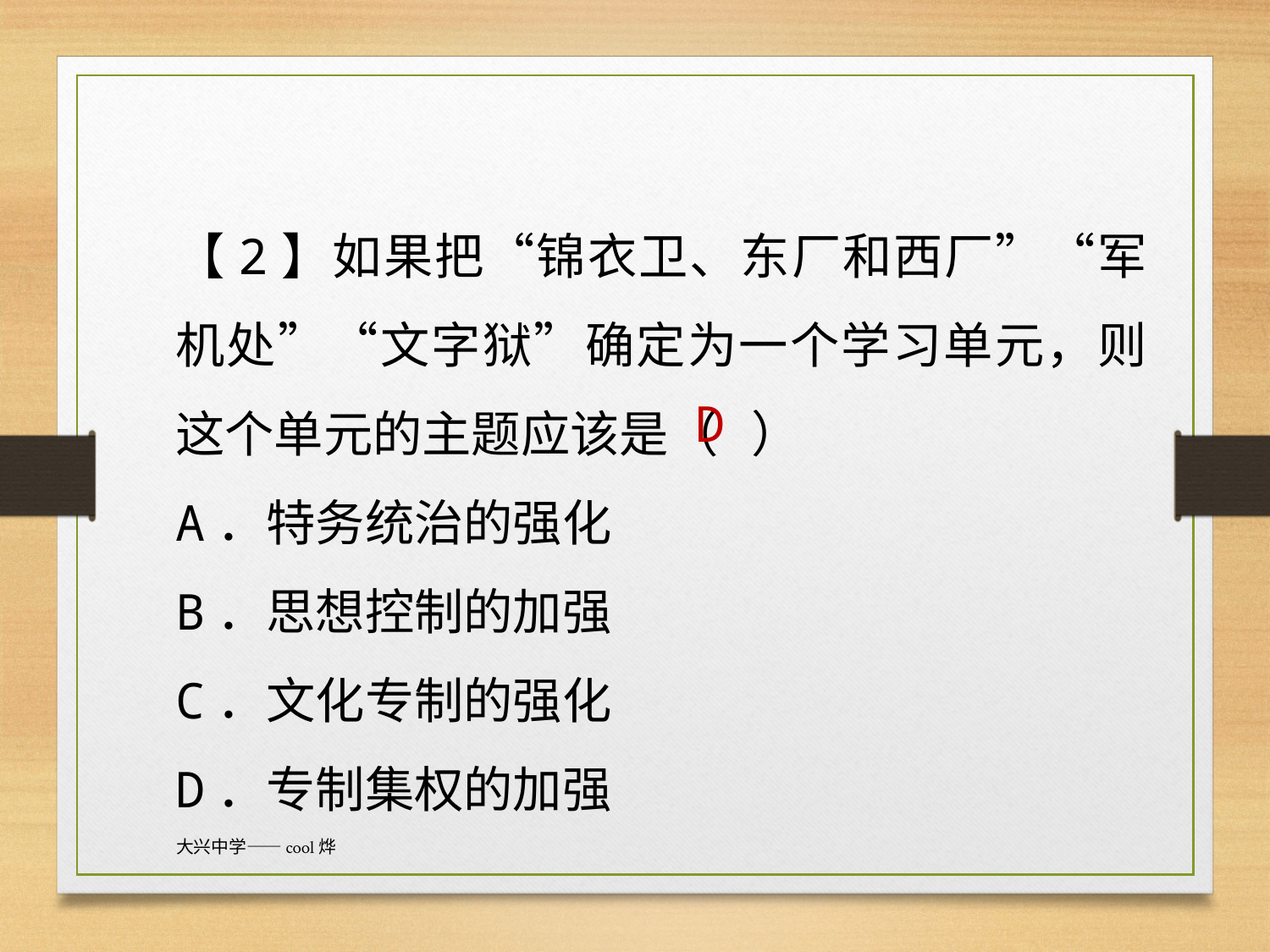

【2】如果把“锦衣卫、东厂和西厂”“军机处”“文字狱”确定为一个学习单元，则这个单元的主题应该是（   ）
A．特务统治的强化
B．思想控制的加强
C．文化专制的强化
D．专制集权的加强
D
大兴中学——cool烨